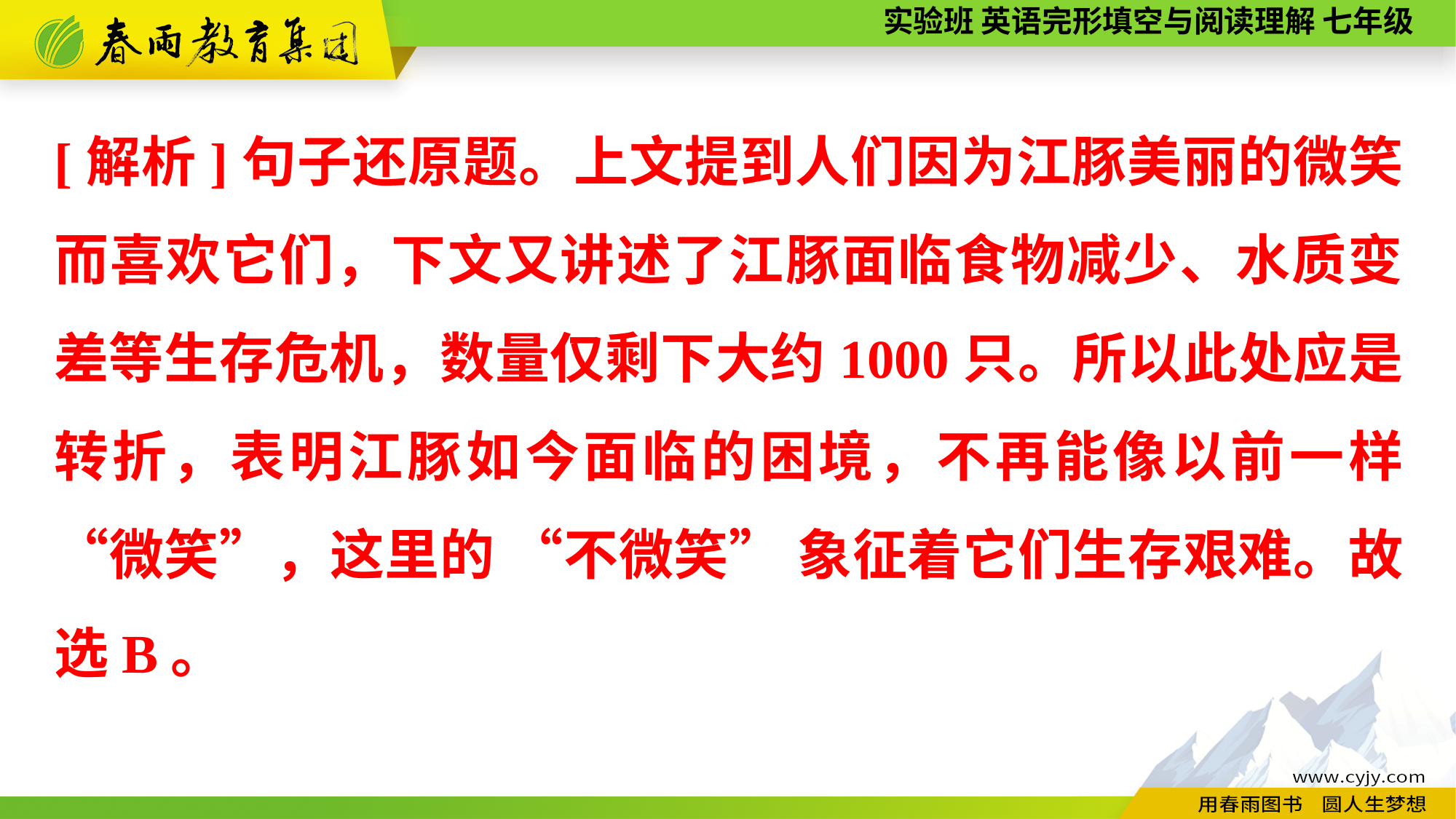

[解析]句子还原题。上文提到人们因为江豚美丽的微笑而喜欢它们，下文又讲述了江豚面临食物减少、水质变差等生存危机，数量仅剩下大约1000只。所以此处应是转折，表明江豚如今面临的困境，不再能像以前一样“微笑”，这里的 “不微笑” 象征着它们生存艰难。故选B。